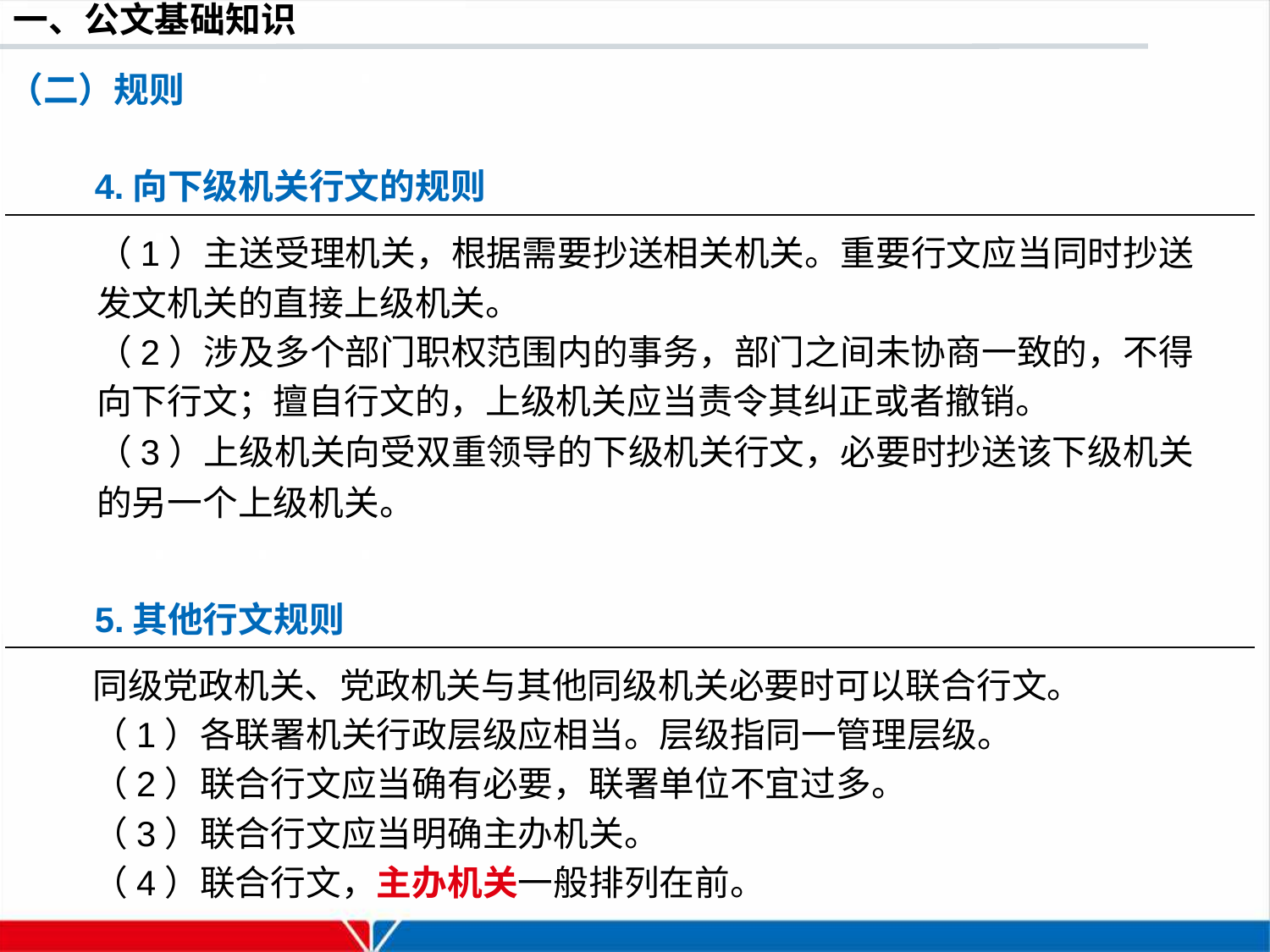

（二）规则
4.向下级机关行文的规则
（1）主送受理机关，根据需要抄送相关机关。重要行文应当同时抄送发文机关的直接上级机关。
（2）涉及多个部门职权范围内的事务，部门之间未协商一致的，不得向下行文；擅自行文的，上级机关应当责令其纠正或者撤销。
（3）上级机关向受双重领导的下级机关行文，必要时抄送该下级机关的另一个上级机关。
5.其他行文规则
同级党政机关、党政机关与其他同级机关必要时可以联合行文。
（1）各联署机关行政层级应相当。层级指同一管理层级。
（2）联合行文应当确有必要，联署单位不宜过多。
（3）联合行文应当明确主办机关。
（4）联合行文，主办机关一般排列在前。